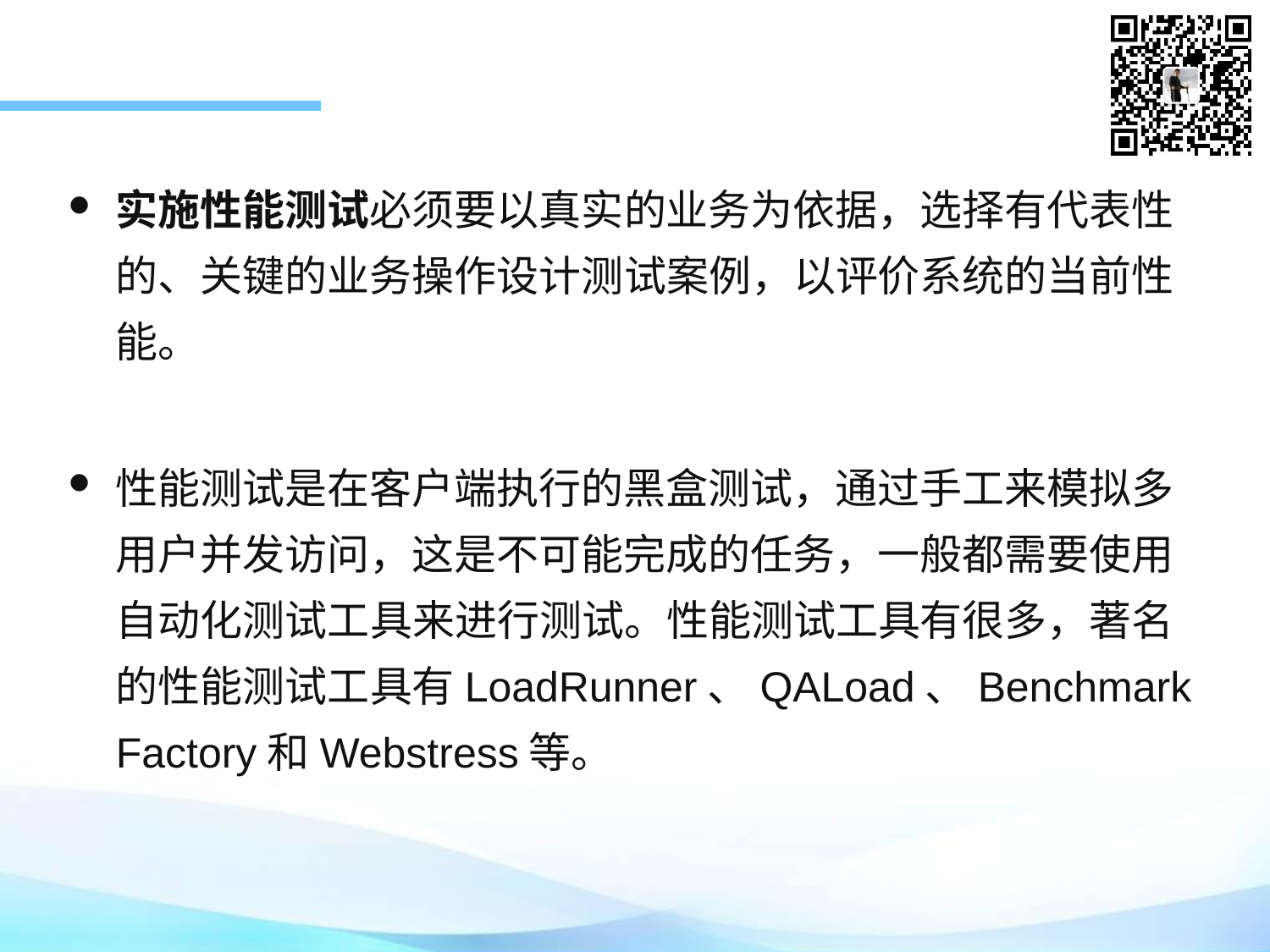

实施性能测试必须要以真实的业务为依据，选择有代表性的、关键的业务操作设计测试案例，以评价系统的当前性能。

性能测试是在客户端执行的黑盒测试，通过手工来模拟多用户并发访问，这是不可能完成的任务，一般都需要使用自动化测试工具来进行测试。性能测试工具有很多，著名的性能测试工具有LoadRunner、QALoad、Benchmark Factory和Webstress等。